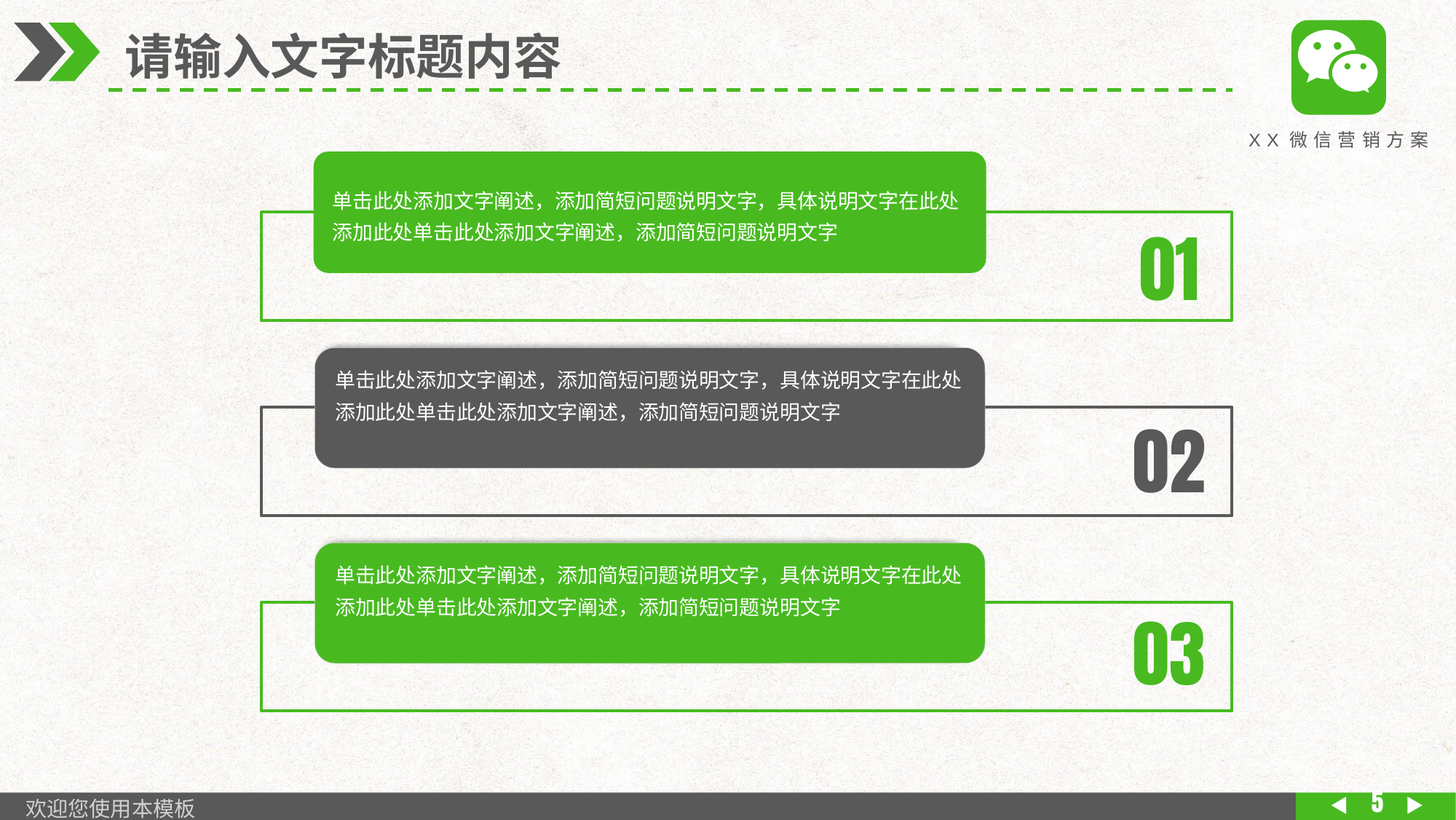

XX微信营销方案
 请输入文字标题内容

单击此处添加文字阐述，添加简短问题说明文字，具体说明文字在此处添加此处单击此处添加文字阐述，添加简短问题说明文字

01
单击此处添加文字阐述，添加简短问题说明文字，具体说明文字在此处添加此处单击此处添加文字阐述，添加简短问题说明文字

02
单击此处添加文字阐述，添加简短问题说明文字，具体说明文字在此处添加此处单击此处添加文字阐述，添加简短问题说明文字

03